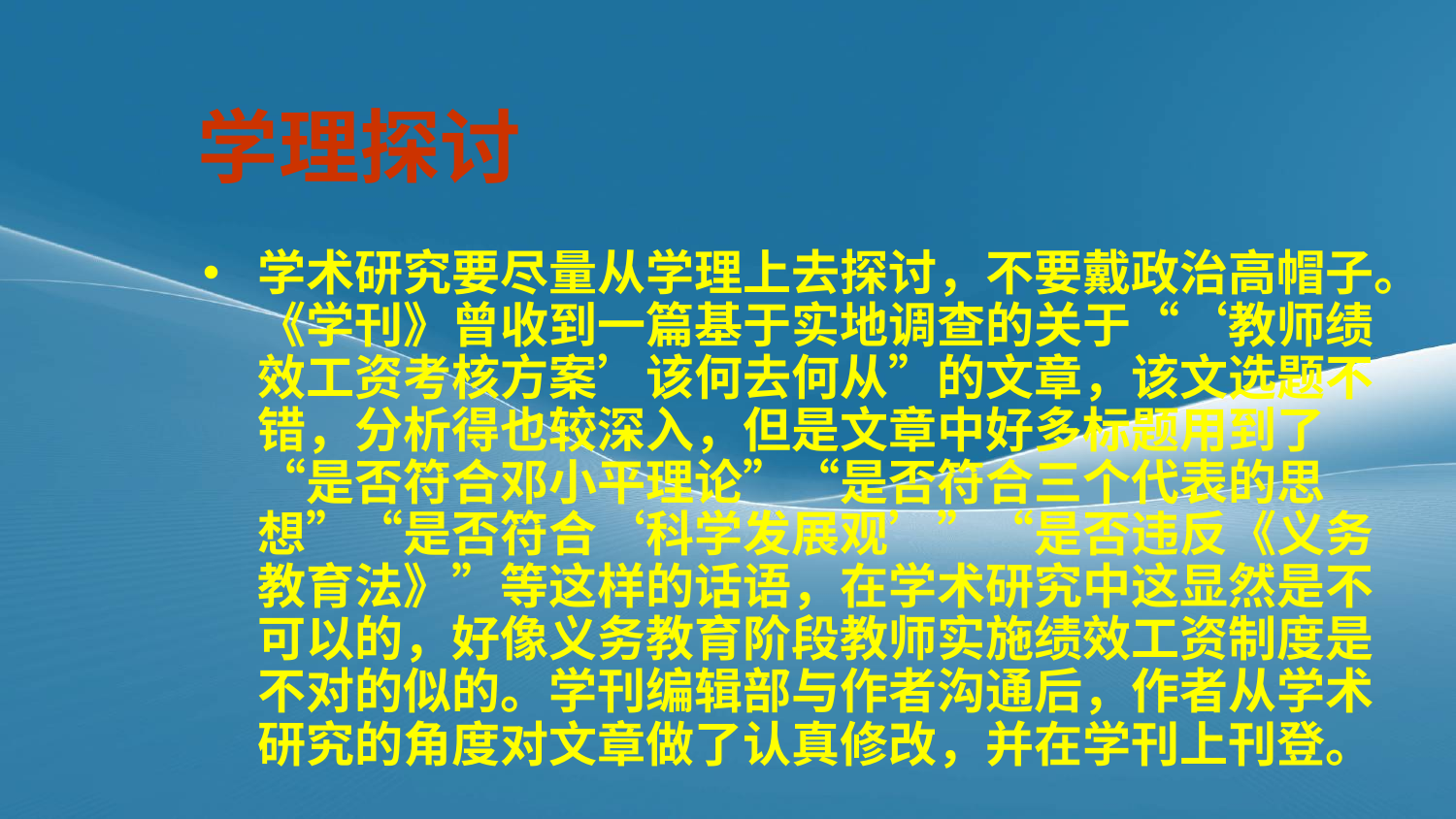

学理探讨
学术研究要尽量从学理上去探讨，不要戴政治高帽子。《学刊》曾收到一篇基于实地调查的关于“‘教师绩效工资考核方案’该何去何从”的文章，该文选题不错，分析得也较深入，但是文章中好多标题用到了“是否符合邓小平理论”“是否符合三个代表的思想”“是否符合‘科学发展观’”“是否违反《义务教育法》”等这样的话语，在学术研究中这显然是不可以的，好像义务教育阶段教师实施绩效工资制度是不对的似的。学刊编辑部与作者沟通后，作者从学术研究的角度对文章做了认真修改，并在学刊上刊登。